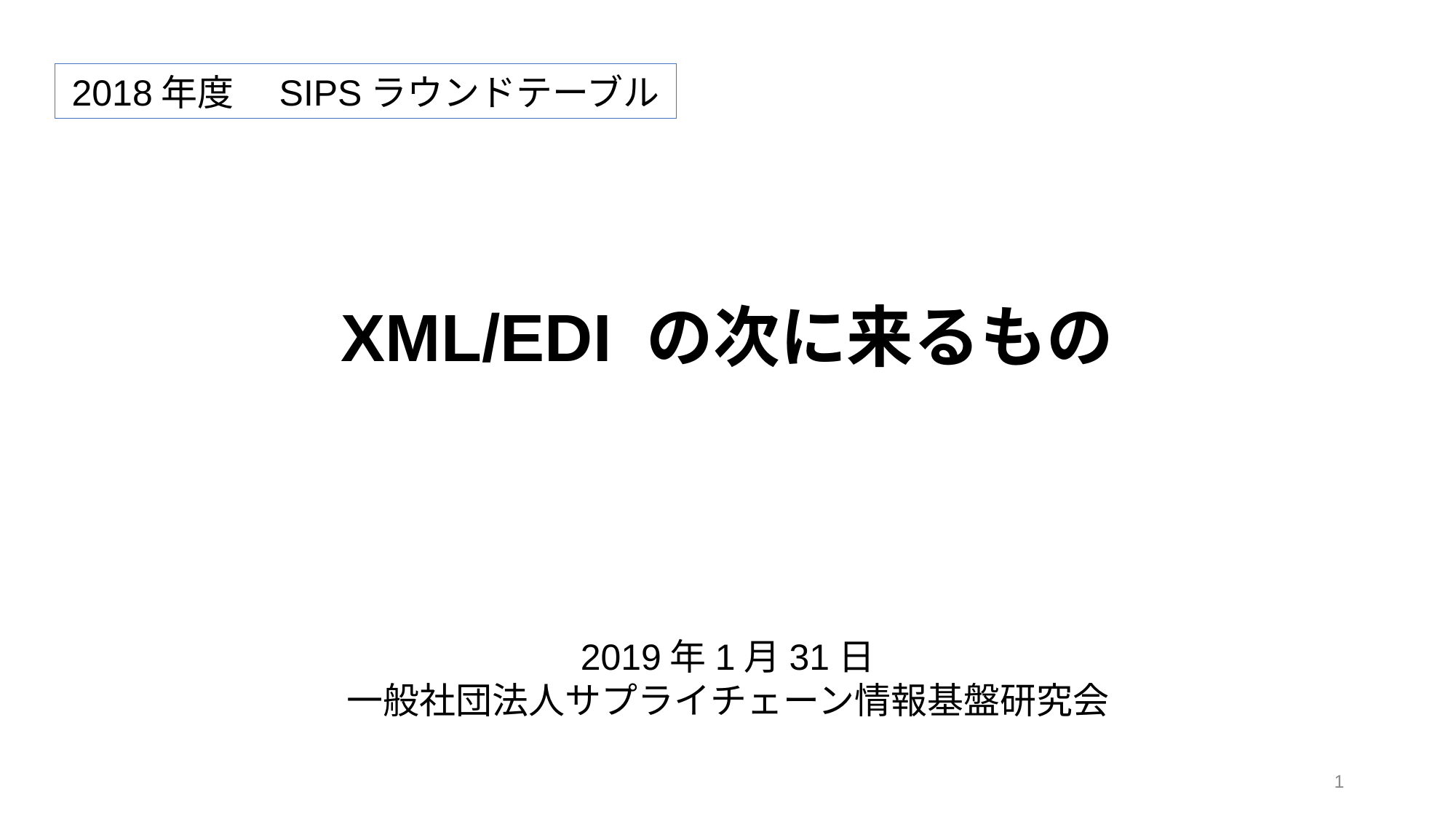

2018年度　SIPSラウンドテーブル
XML/EDI の次に来るもの
2019年1月31日
一般社団法人サプライチェーン情報基盤研究会
1